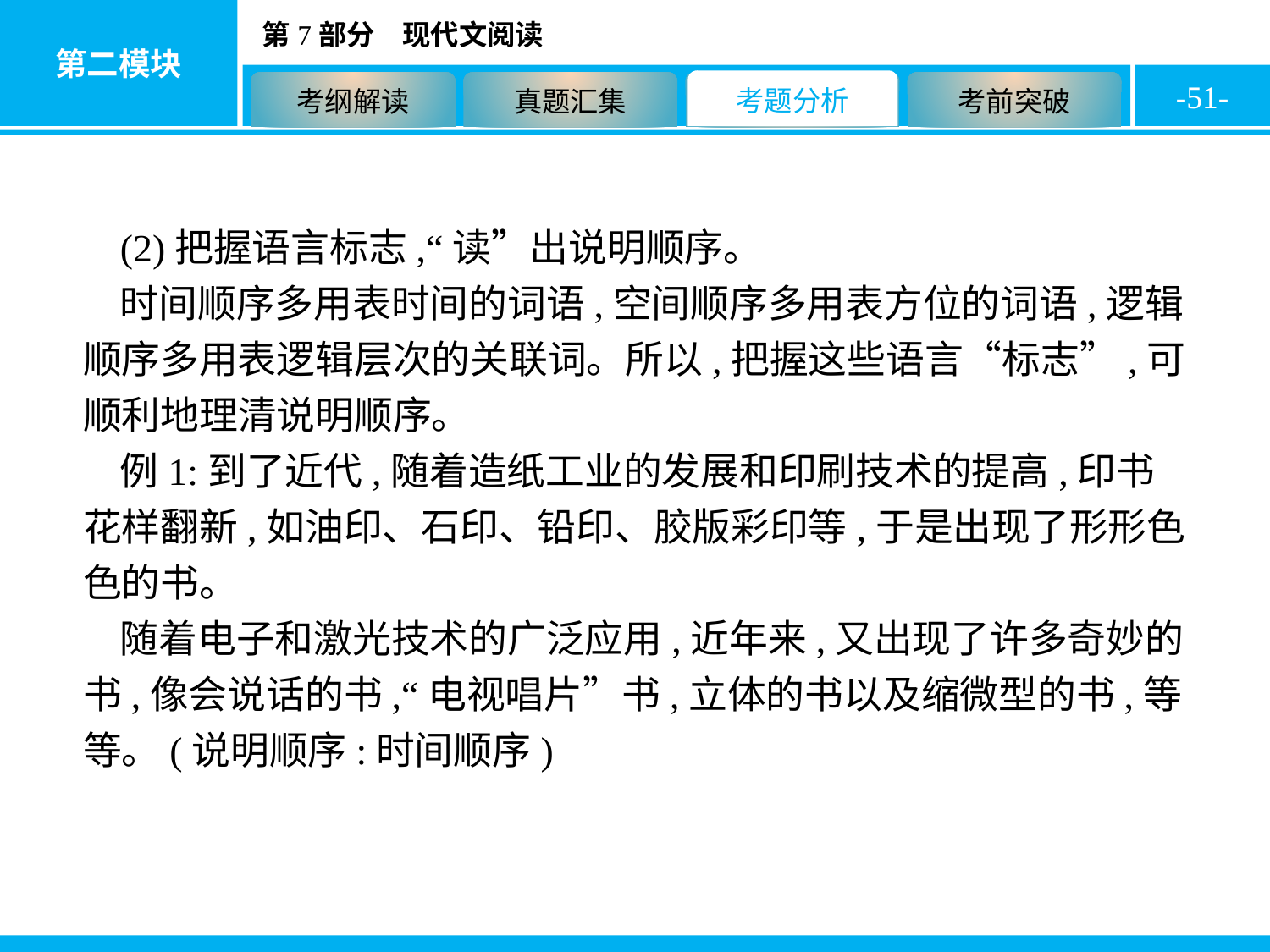

-51-
(2)把握语言标志,“读”出说明顺序。
时间顺序多用表时间的词语,空间顺序多用表方位的词语,逻辑顺序多用表逻辑层次的关联词。所以,把握这些语言“标志”,可顺利地理清说明顺序。
例1:到了近代,随着造纸工业的发展和印刷技术的提高,印书花样翻新,如油印、石印、铅印、胶版彩印等,于是出现了形形色色的书。
随着电子和激光技术的广泛应用,近年来,又出现了许多奇妙的书,像会说话的书,“电视唱片”书,立体的书以及缩微型的书,等等。(说明顺序:时间顺序)